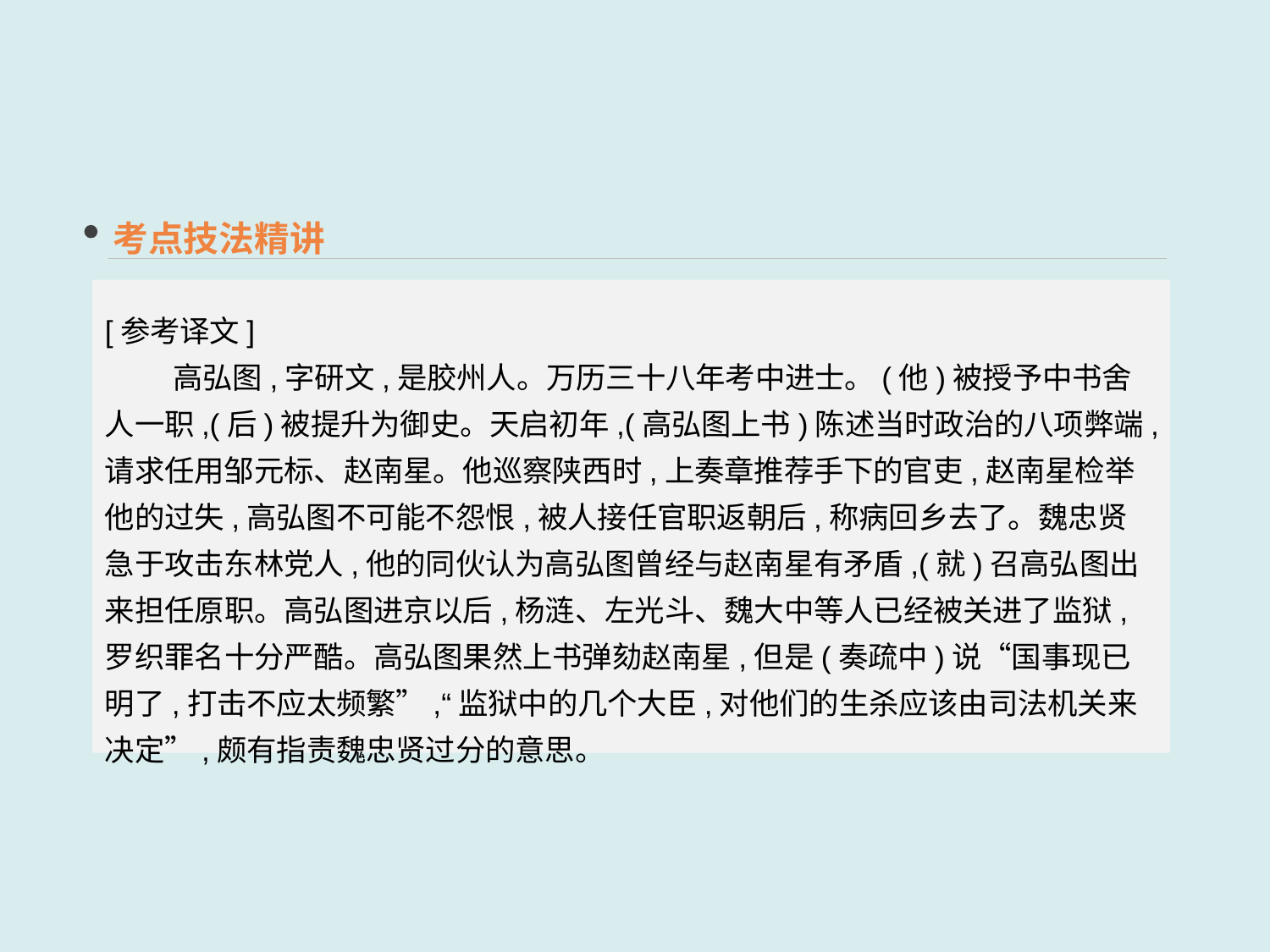

考点技法精讲

[参考译文]
         高弘图,字研文,是胶州人。万历三十八年考中进士。(他)被授予中书舍人一职,(后)被提升为御史。天启初年,(高弘图上书)陈述当时政治的八项弊端,请求任用邹元标、赵南星。他巡察陕西时,上奏章推荐手下的官吏,赵南星检举他的过失,高弘图不可能不怨恨,被人接任官职返朝后,称病回乡去了。魏忠贤急于攻击东林党人,他的同伙认为高弘图曾经与赵南星有矛盾,(就)召高弘图出来担任原职。高弘图进京以后,杨涟、左光斗、魏大中等人已经被关进了监狱,罗织罪名十分严酷。高弘图果然上书弹劾赵南星,但是(奏疏中)说“国事现已明了,打击不应太频繁”,“监狱中的几个大臣,对他们的生杀应该由司法机关来决定”,颇有指责魏忠贤过分的意思。